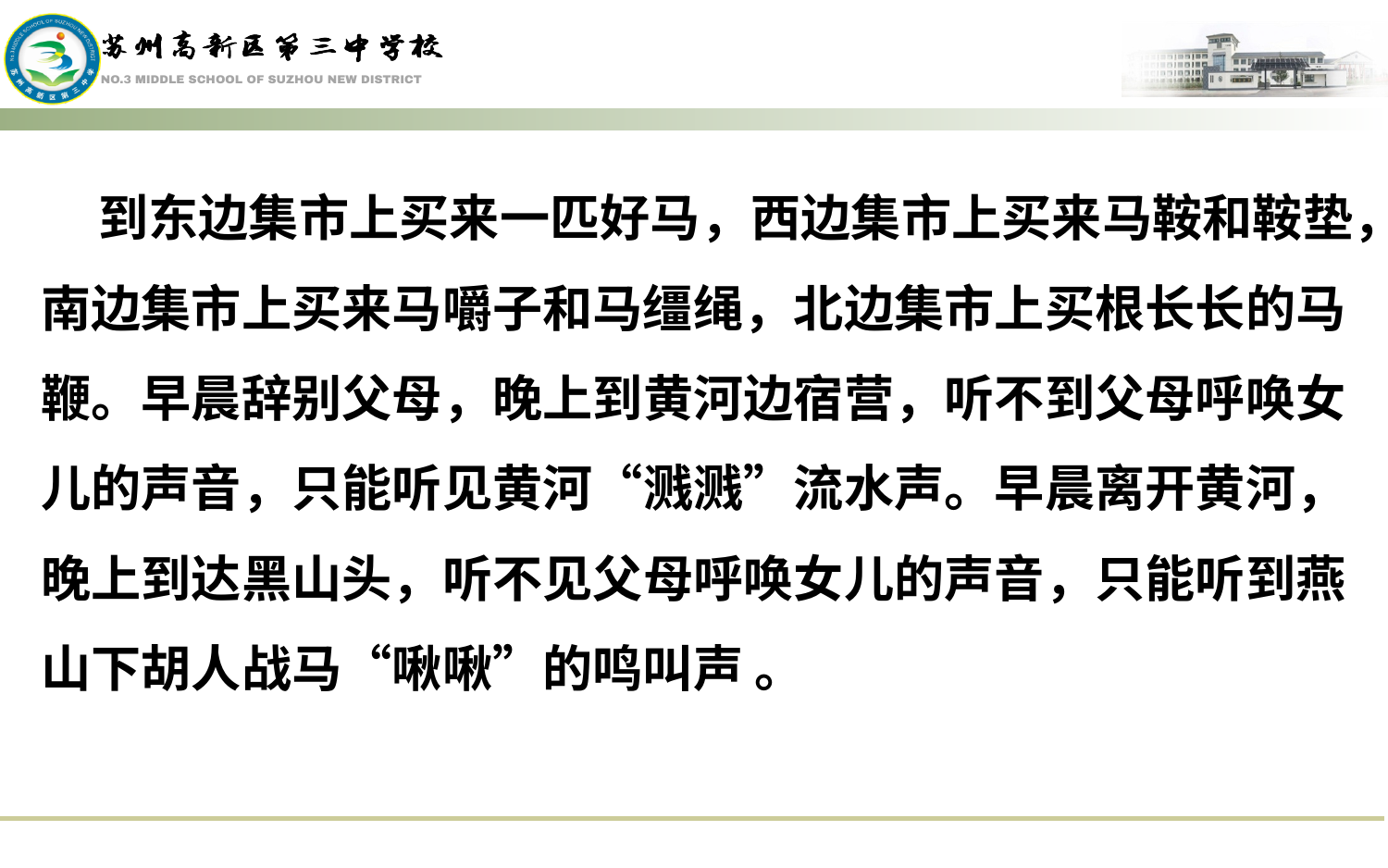

到东边集市上买来一匹好马，西边集市上买来马鞍和鞍垫，南边集市上买来马嚼子和马缰绳，北边集市上买根长长的马鞭。早晨辞别父母，晚上到黄河边宿营，听不到父母呼唤女儿的声音，只能听见黄河“溅溅”流水声。早晨离开黄河，晚上到达黑山头，听不见父母呼唤女儿的声音，只能听到燕山下胡人战马“啾啾”的鸣叫声 。